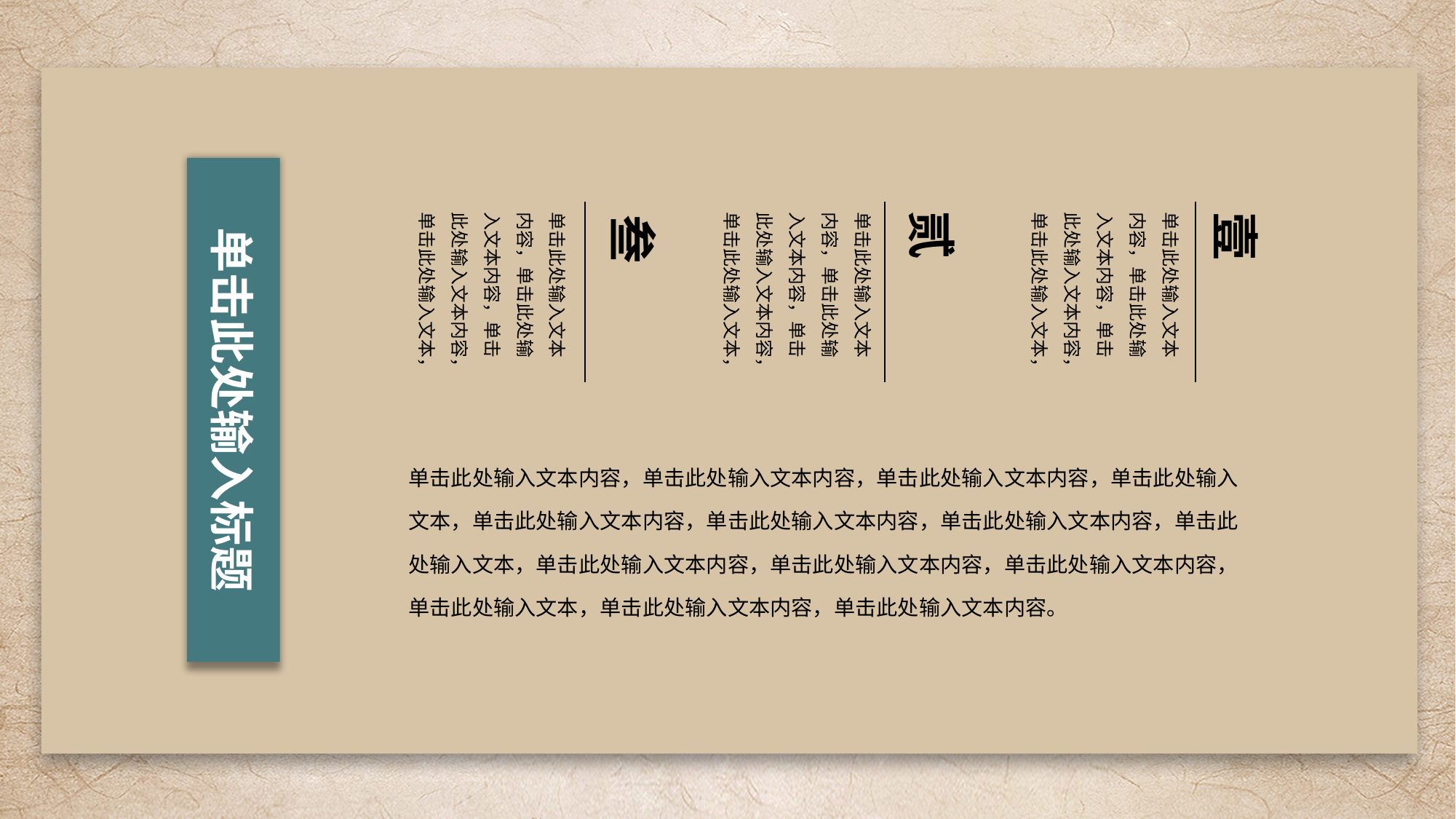

单击此处输入标题
贰
单击此处输入文本内容，单击此处输入文本内容，单击此处输入文本内容，单击此处输入文本，
单击此处输入文本内容，单击此处输入文本内容，单击此处输入文本内容，单击此处输入文本，
单击此处输入文本内容，单击此处输入文本内容，单击此处输入文本内容，单击此处输入文本，
壹
叁
单击此处输入文本内容，单击此处输入文本内容，单击此处输入文本内容，单击此处输入文本，单击此处输入文本内容，单击此处输入文本内容，单击此处输入文本内容，单击此处输入文本，单击此处输入文本内容，单击此处输入文本内容，单击此处输入文本内容，单击此处输入文本，单击此处输入文本内容，单击此处输入文本内容。